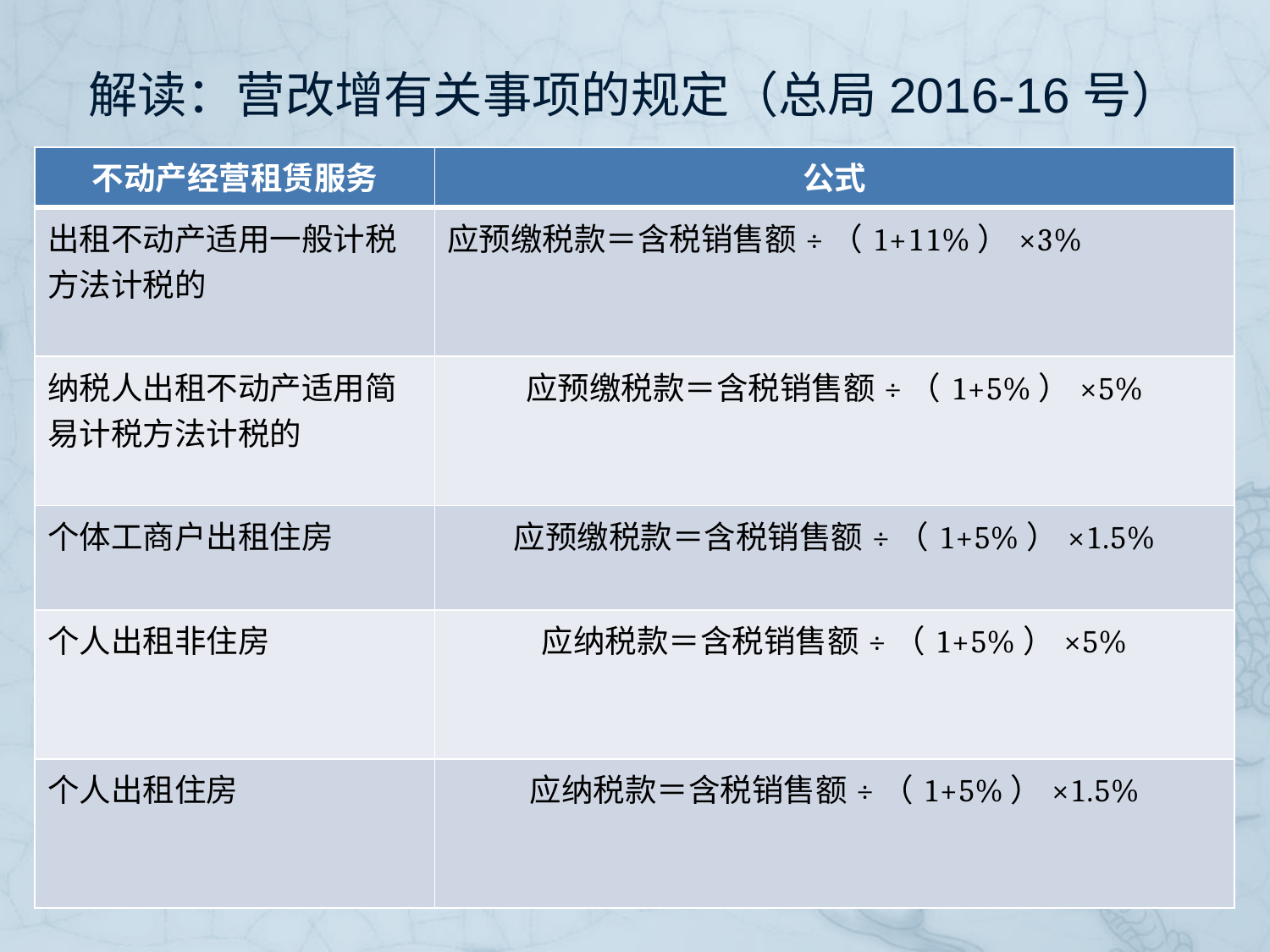

# 解读：营改增有关事项的规定（总局2016-16号）

财税〔2016〕36号
| 不动产经营租赁服务 | 公式 |
| --- | --- |
| 出租不动产适用一般计税方法计税的 | 应预缴税款＝含税销售额÷（1+11%）×3% |
| 纳税人出租不动产适用简易计税方法计税的 | 应预缴税款＝含税销售额÷（1+5%）×5% |
| 个体工商户出租住房 | 应预缴税款＝含税销售额÷（1+5%）×1.5% |
| 个人出租非住房 | 应纳税款＝含税销售额÷（1+5%）×5% |
| 个人出租住房 | 应纳税款＝含税销售额÷（1+5%）×1.5% |